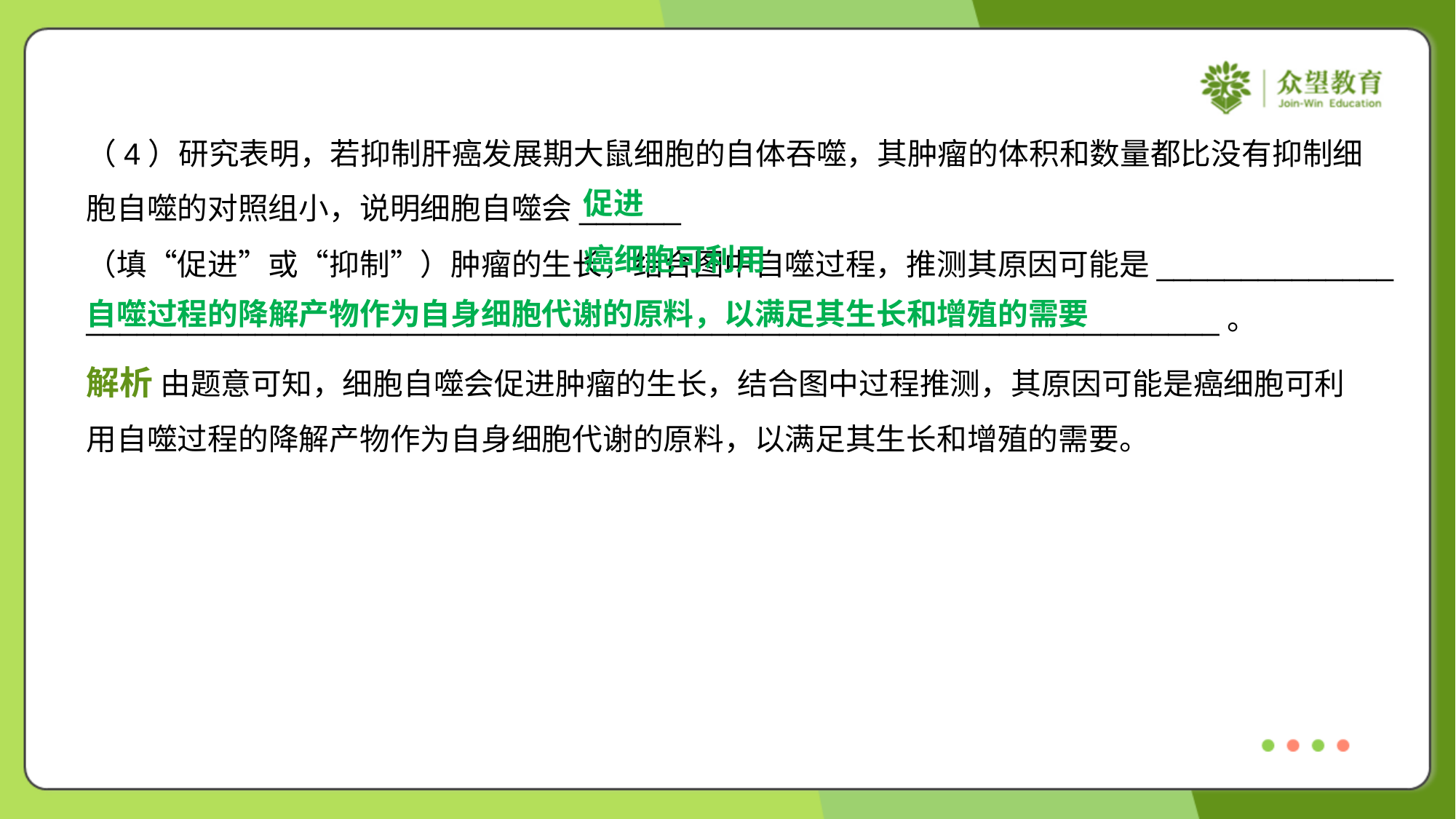

（4）研究表明，若抑制肝癌发展期大鼠细胞的自体吞噬，其肿瘤的体积和数量都比没有抑制细
胞自噬的对照组小，说明细胞自噬会______
（填“促进”或“抑制”）肿瘤的生长，结合图中自噬过程，推测其原因可能是______________
___________________________________________________________________。
促进
                                                                       癌细胞可利用
自噬过程的降解产物作为自身细胞代谢的原料，以满足其生长和增殖的需要
解析 由题意可知，细胞自噬会促进肿瘤的生长，结合图中过程推测，其原因可能是癌细胞可利
用自噬过程的降解产物作为自身细胞代谢的原料，以满足其生长和增殖的需要。